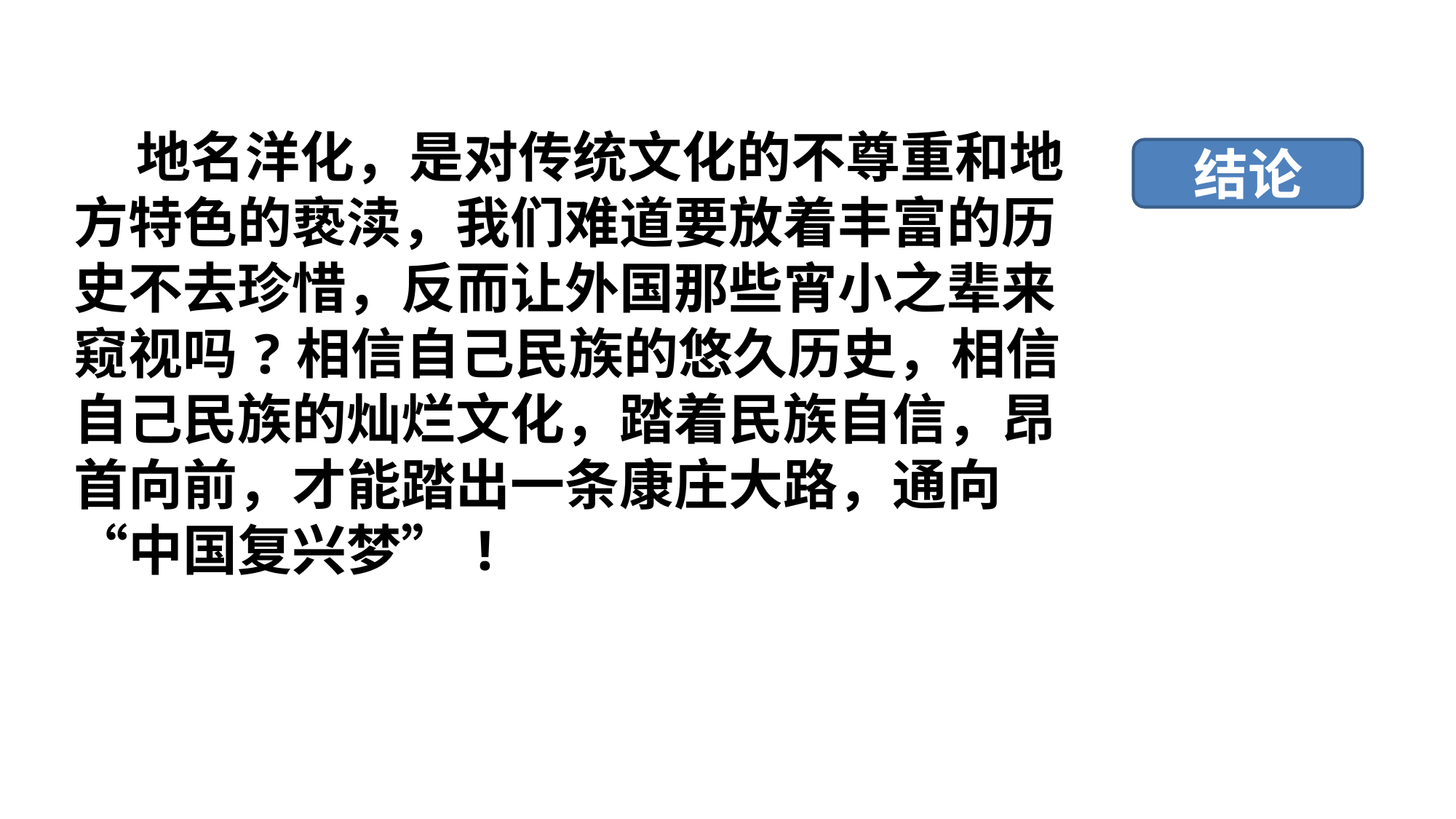

地名洋化，是对传统文化的不尊重和地方特色的亵渎，我们难道要放着丰富的历史不去珍惜，反而让外国那些宵小之辈来窥视吗?相信自己民族的悠久历史，相信自己民族的灿烂文化，踏着民族自信，昂首向前，才能踏出一条康庄大路，通向“中国复兴梦”!
结论